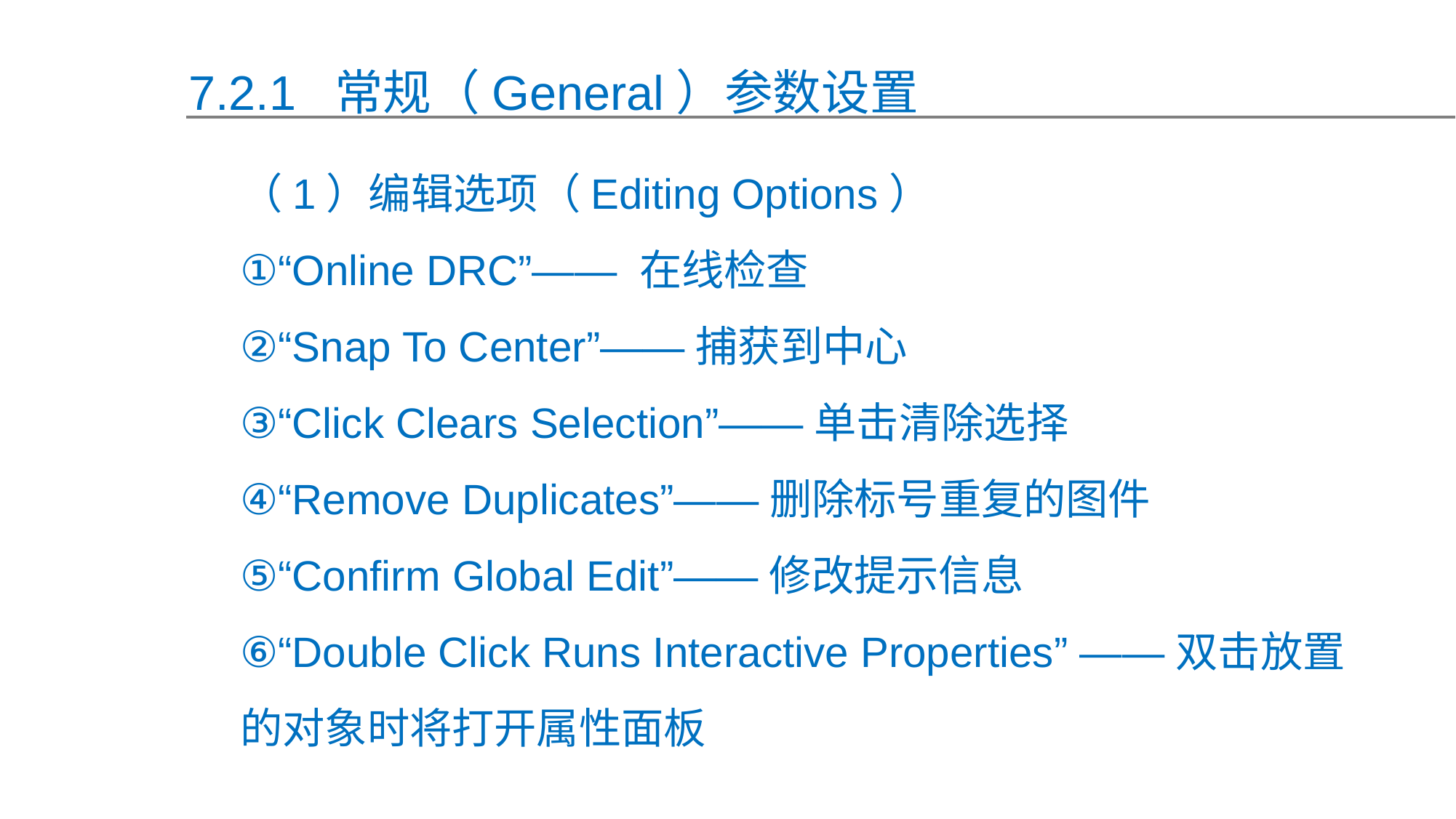

7.2.1  常规（General）参数设置
（1）编辑选项（Editing Options）
①“Online DRC”—— 在线检查
②“Snap To Center”——捕获到中心
③“Click Clears Selection”——单击清除选择
④“Remove Duplicates”——删除标号重复的图件
⑤“Confirm Global Edit”——修改提示信息
⑥“Double Click Runs Interactive Properties” ——双击放置的对象时将打开属性面板